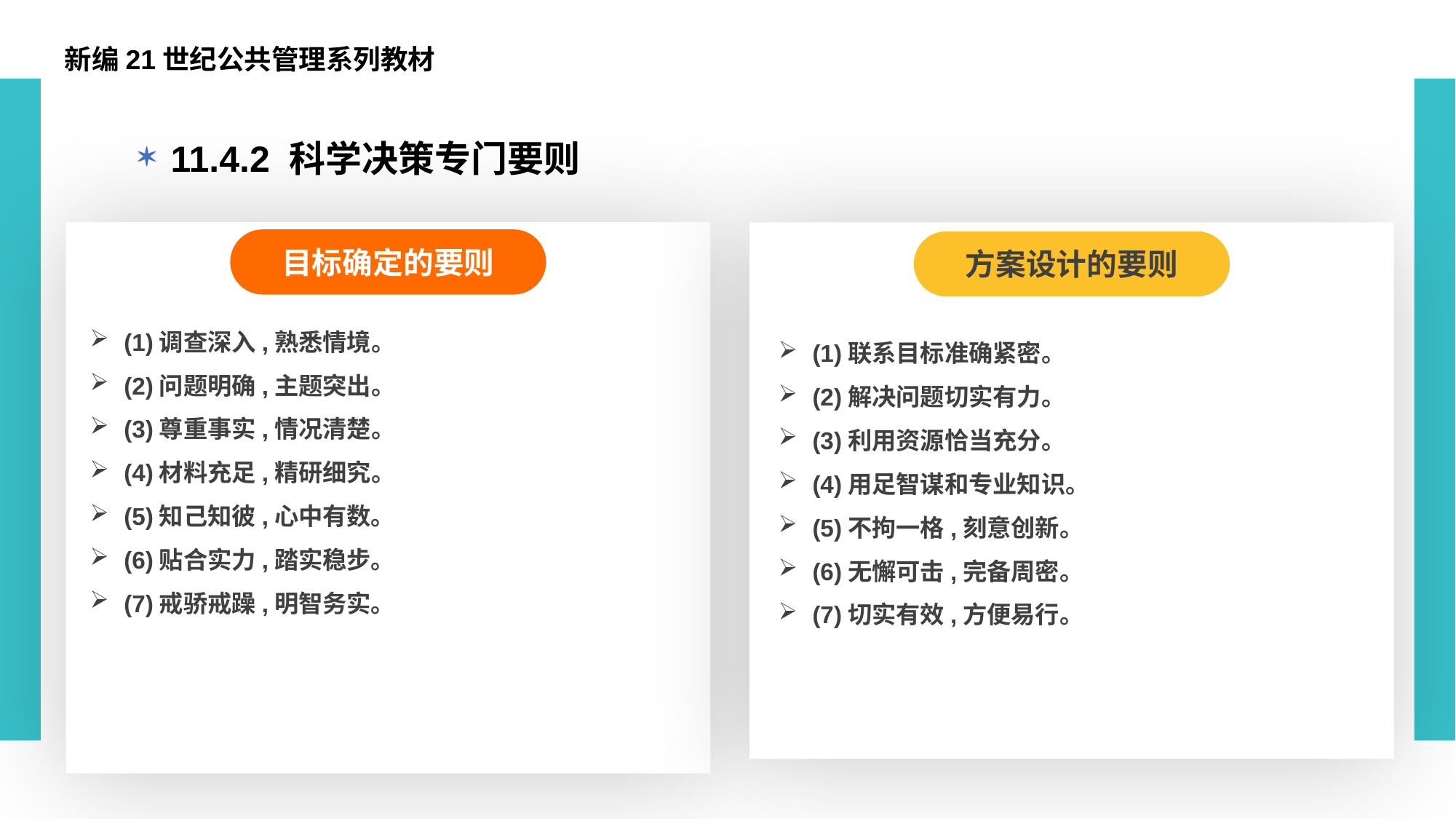

新编21世纪公共管理系列教材
11.4.2 科学决策专门要则

目标确定的要则
(1)调查深入,熟悉情境。
(2)问题明确,主题突出。
(3)尊重事实,情况清楚。
(4)材料充足,精研细究。
(5)知己知彼,心中有数。
(6)贴合实力,踏实稳步。
(7)戒骄戒躁,明智务实。

方案设计的要则
(1)联系目标准确紧密。
(2)解决问题切实有力。
(3)利用资源恰当充分。
(4)用足智谋和专业知识。
(5)不拘一格,刻意创新。
(6)无懈可击,完备周密。
(7)切实有效,方便易行。